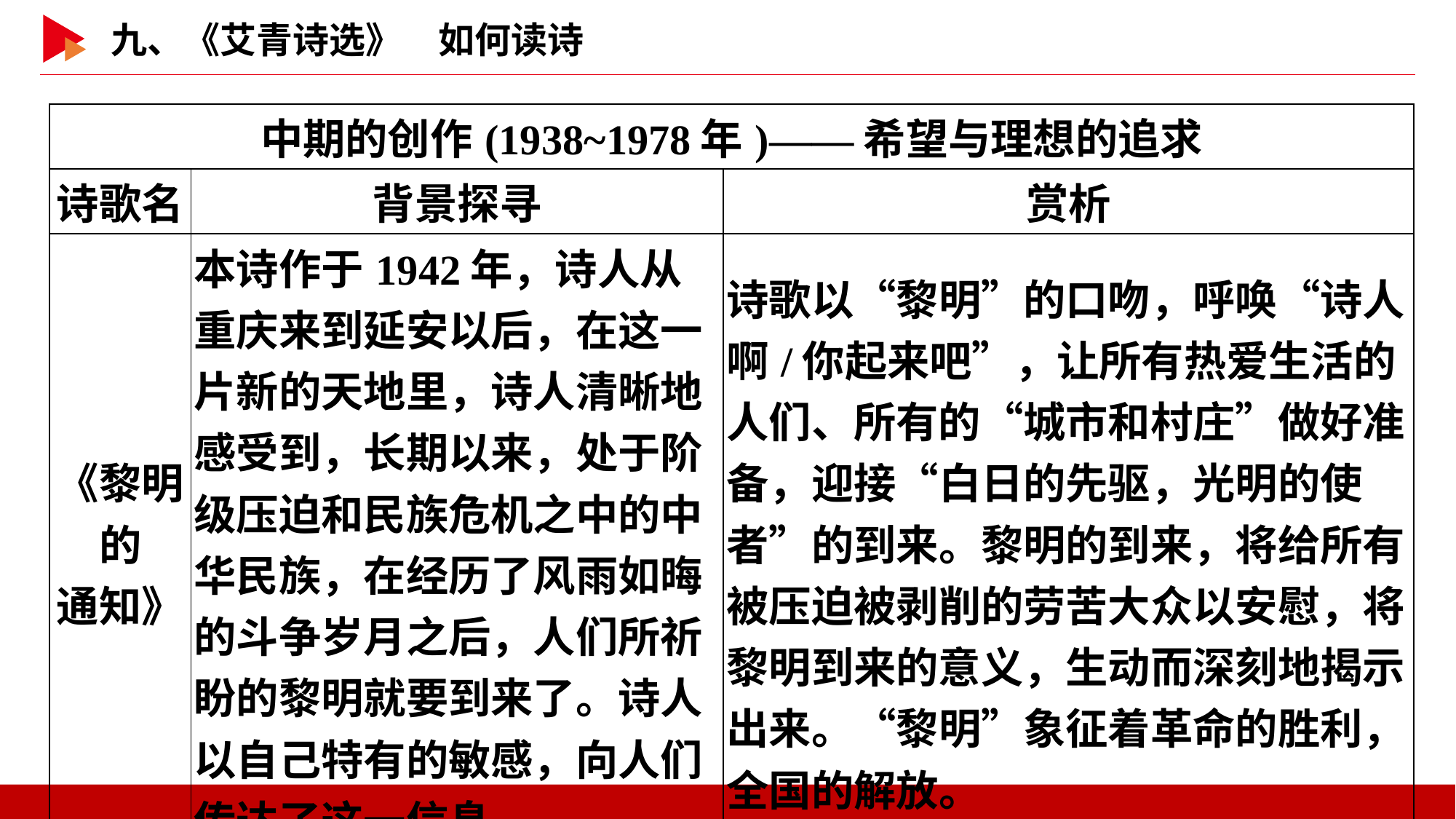

| 中期的创作(1938~1978年)——希望与理想的追求 |  |  |
| --- | --- | --- |
| 诗歌名 | 背景探寻 | 赏析 |
| 《黎明的 通知》 | 本诗作于1942年，诗人从重庆来到延安以后，在这一片新的天地里，诗人清晰地感受到，长期以来，处于阶级压迫和民族危机之中的中华民族，在经历了风雨如晦的斗争岁月之后，人们所祈盼的黎明就要到来了。诗人以自己特有的敏感，向人们传达了这一信息。 | 诗歌以“黎明”的口吻，呼唤“诗人啊/你起来吧”，让所有热爱生活的人们、所有的“城市和村庄”做好准备，迎接“白日的先驱，光明的使者”的到来。黎明的到来，将给所有被压迫被剥削的劳苦大众以安慰，将黎明到来的意义，生动而深刻地揭示出来。“黎明”象征着革命的胜利，全国的解放。 |